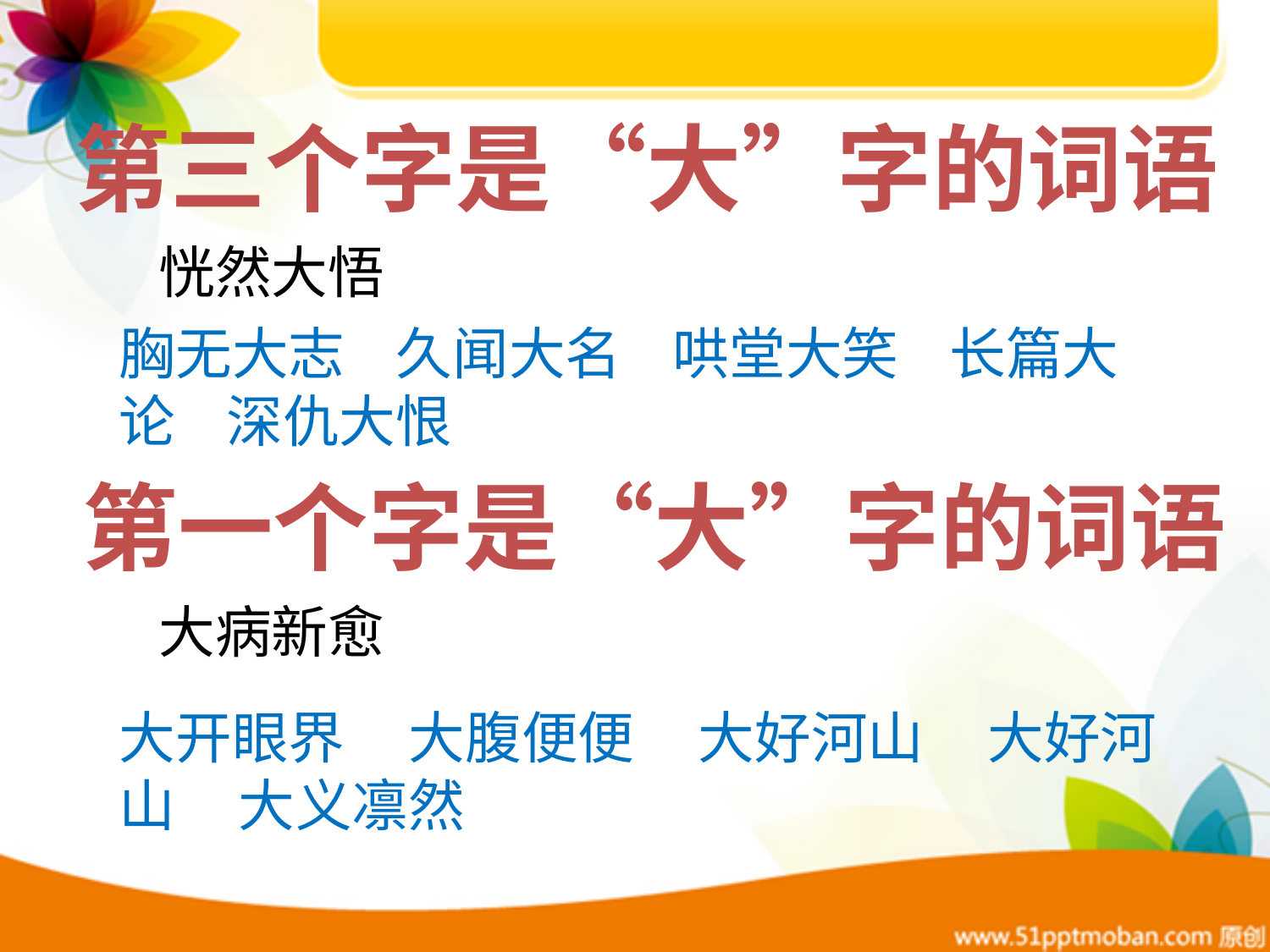

第三个字是“大”字的词语
恍然大悟
胸无大志    久闻大名    哄堂大笑    长篇大论    深仇大恨
第一个字是“大”字的词语
大病新愈
大开眼界     大腹便便     大好河山     大好河山     大义凛然